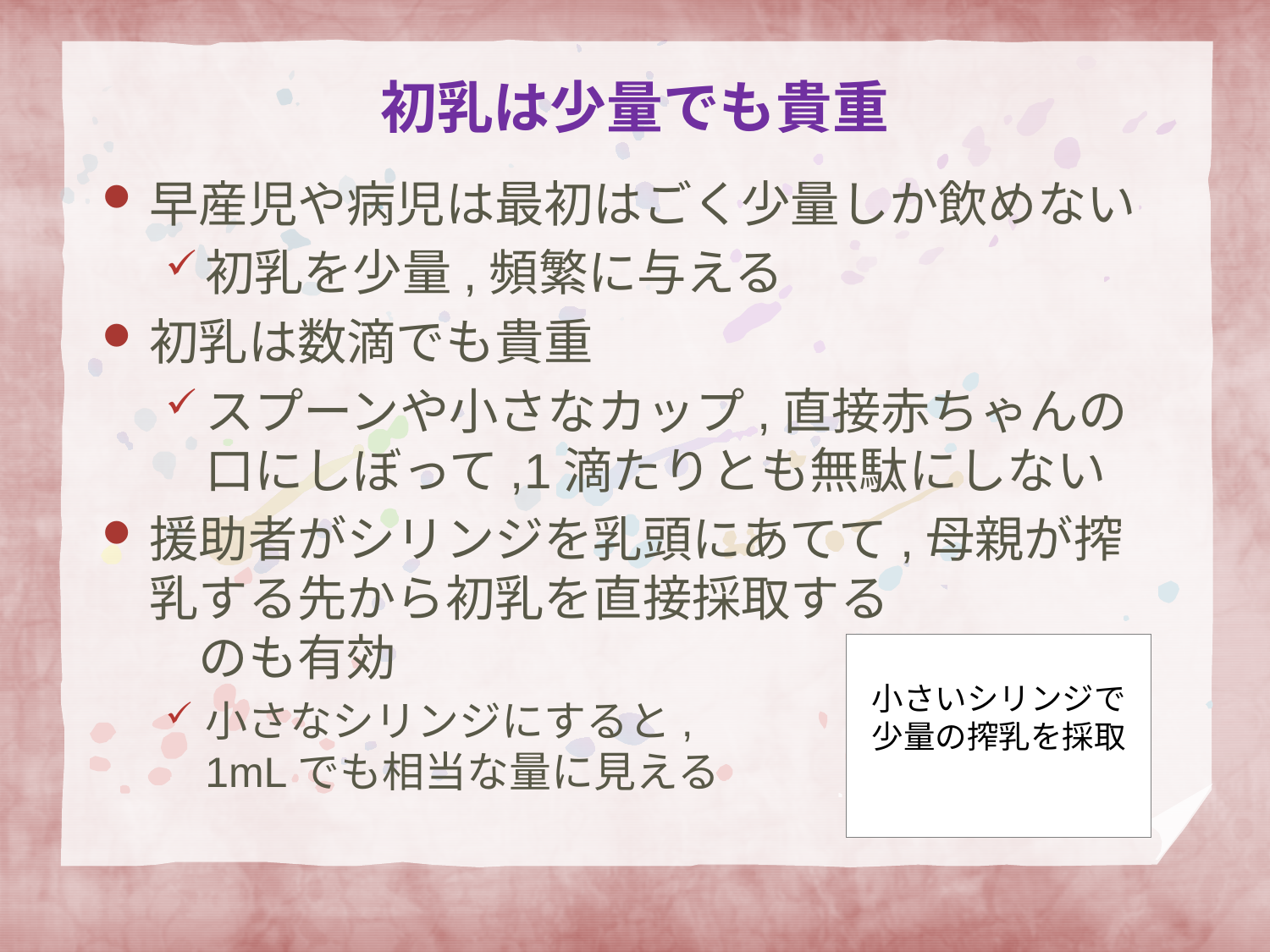

# 初乳は少量でも貴重
早産児や病児は最初はごく少量しか飲めない
初乳を少量,頻繁に与える
初乳は数滴でも貴重
スプーンや小さなカップ,直接赤ちゃんの口にしぼって,1滴たりとも無駄にしない
援助者がシリンジを乳頭にあてて,母親が搾乳する先から初乳を直接採取する　　　　　　のも有効
小さなシリンジにすると,　　　　　　　　　　1mLでも相当な量に見える

小さいシリンジで少量の搾乳を採取